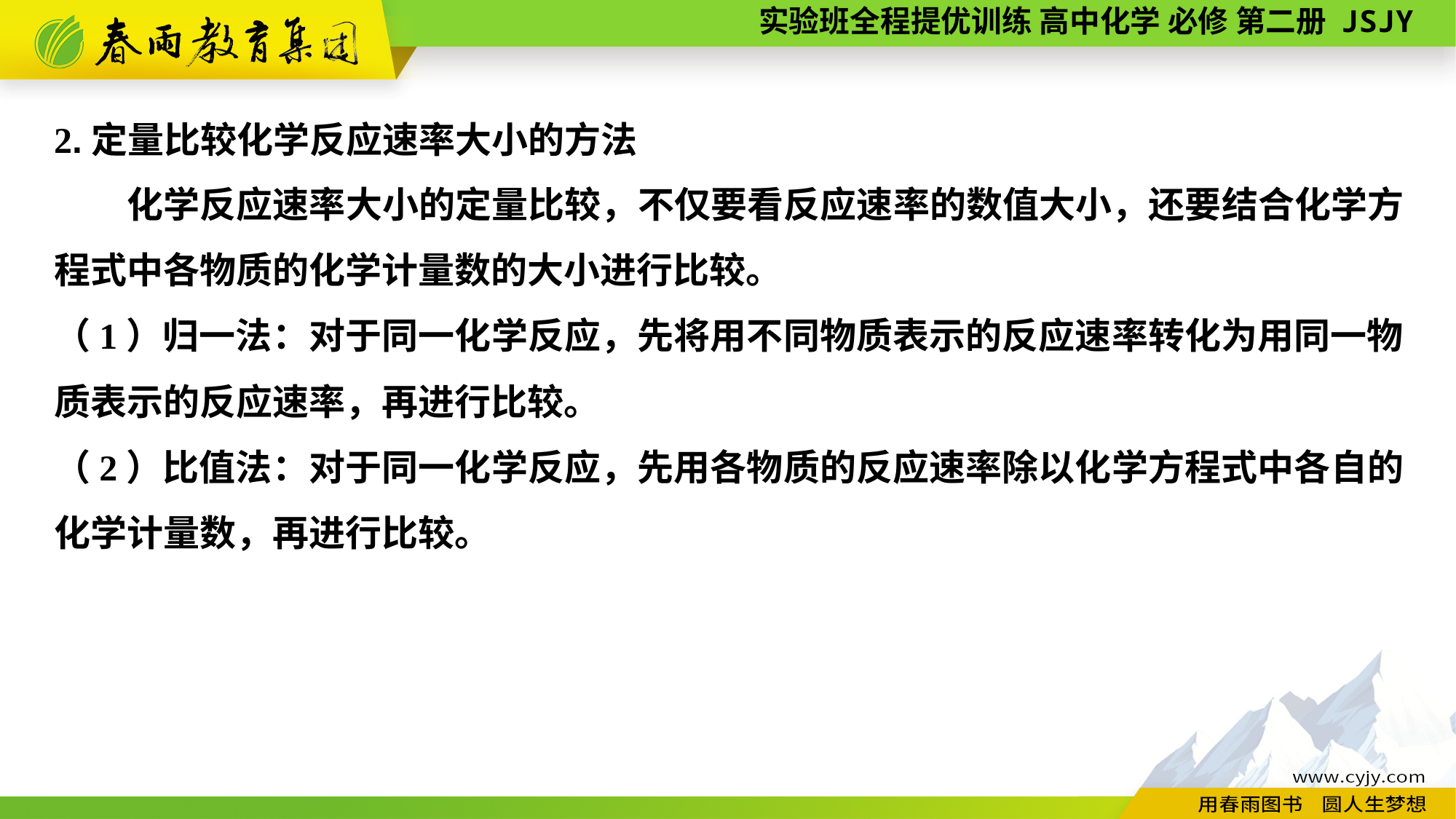

2.定量比较化学反应速率大小的方法
化学反应速率大小的定量比较，不仅要看反应速率的数值大小，还要结合化学方程式中各物质的化学计量数的大小进行比较。
（1）归一法：对于同一化学反应，先将用不同物质表示的反应速率转化为用同一物质表示的反应速率，再进行比较。
（2）比值法：对于同一化学反应，先用各物质的反应速率除以化学方程式中各自的化学计量数，再进行比较。